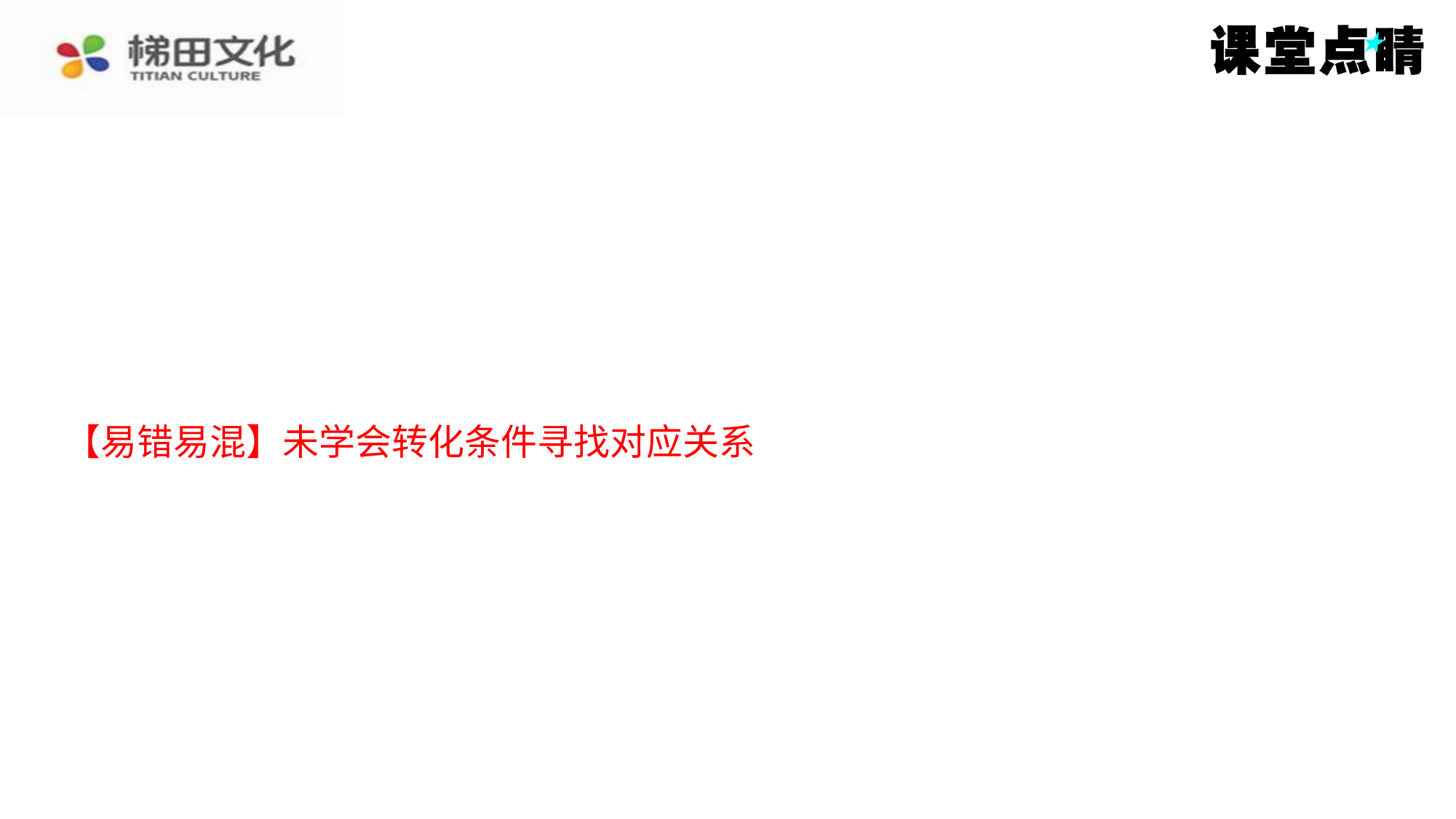

【易错易混】未学会转化条件寻找对应关系
【易错易混】未学会转化条件寻找对应关系